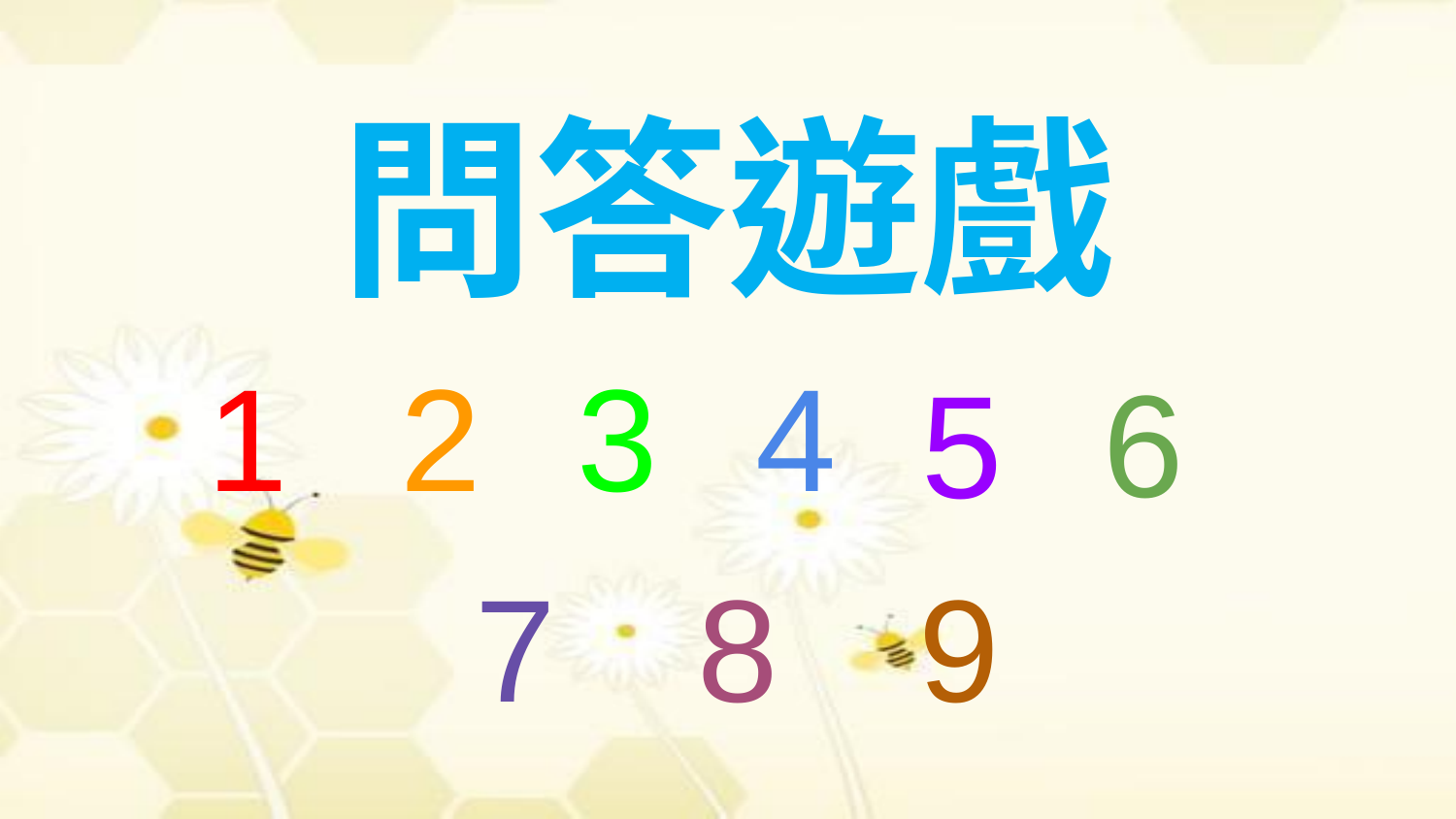

問答遊戲
1
2
3
4
6
5

7
8
9